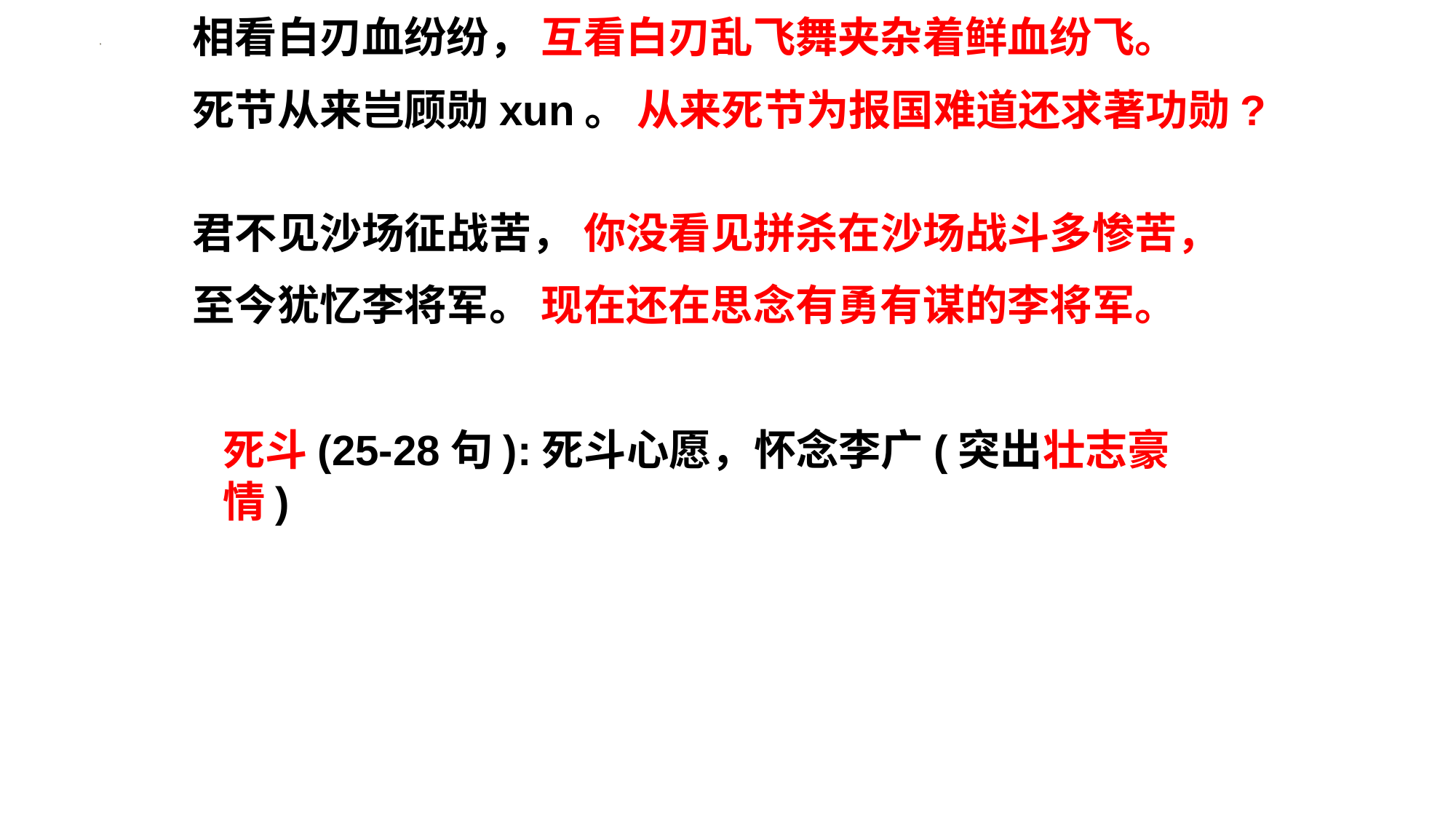

相看白刃血纷纷， 互看白刃乱飞舞夹杂着鲜血纷飞。
死节从来岂顾勋xun。 从来死节为报国难道还求著功勋?
君不见沙场征战苦， 你没看见拼杀在沙场战斗多惨苦，
至今犹忆李将军。 现在还在思念有勇有谋的李将军。

死斗(25-28句):死斗心愿，怀念李广(突出壮志豪情)